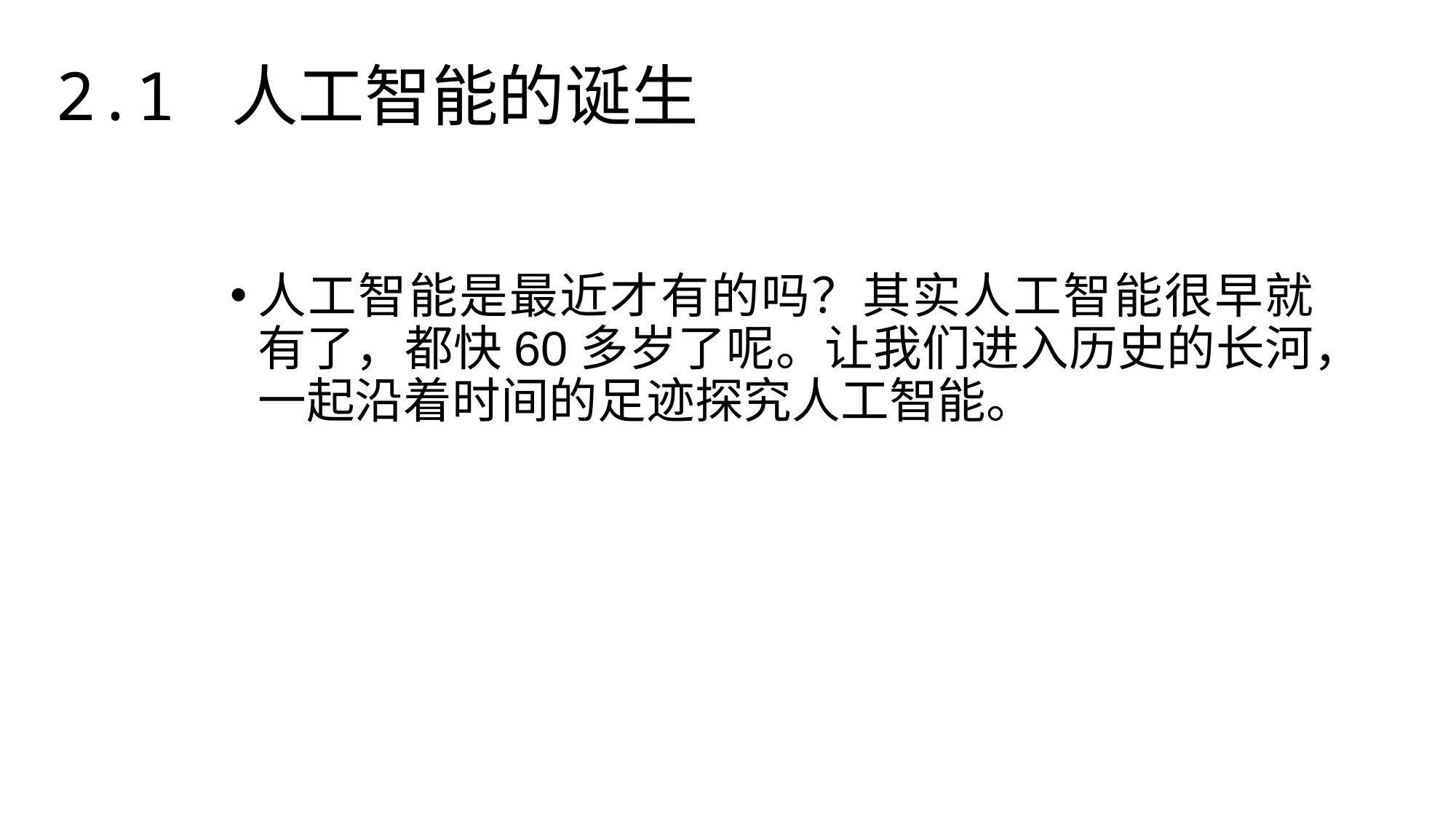

2.1 人工智能的诞生
人工智能是最近才有的吗？其实人工智能很早就有了，都快60多岁了呢。让我们进入历史的长河，一起沿着时间的足迹探究人工智能。